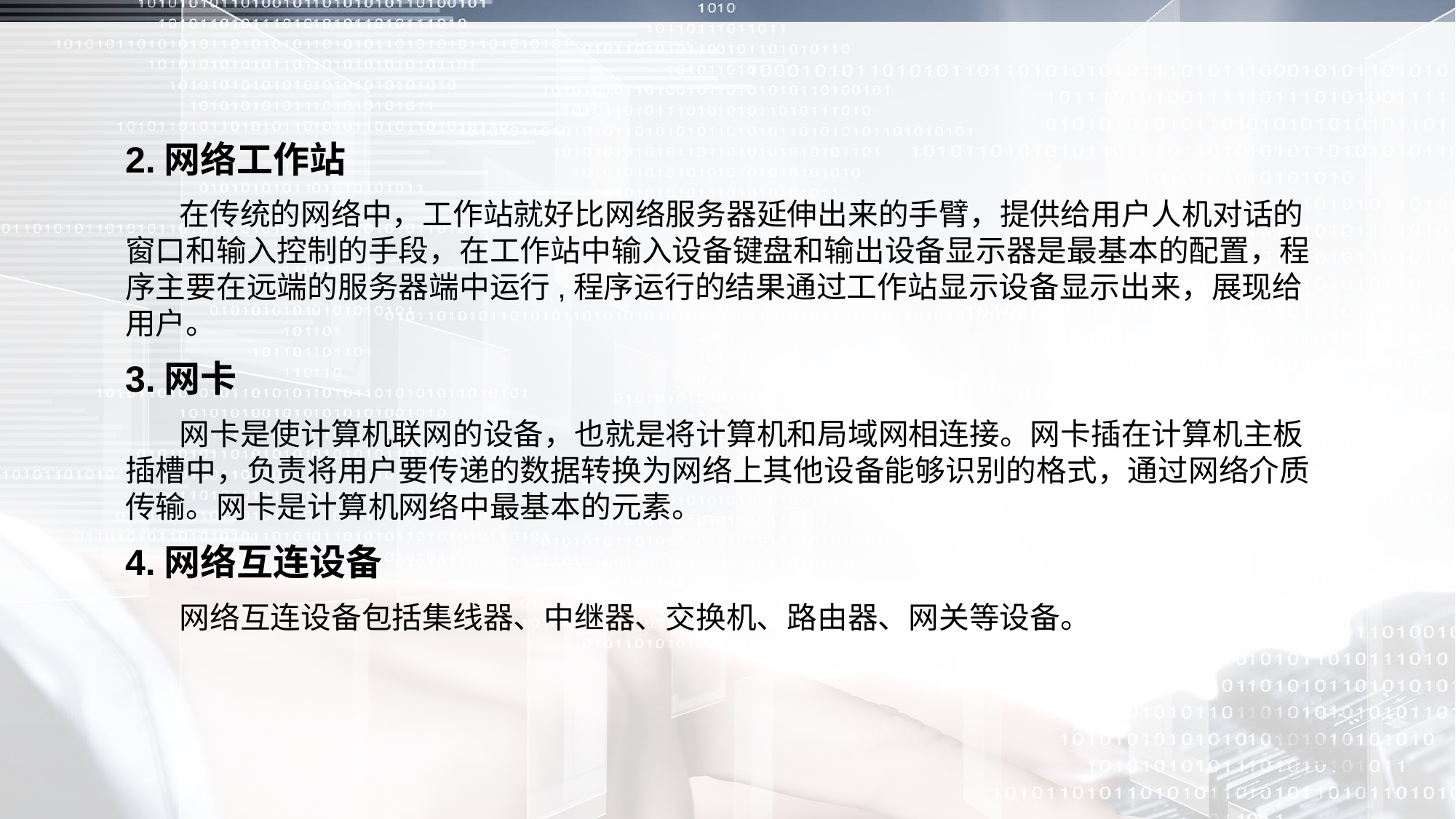

2.网络工作站
       在传统的网络中，工作站就好比网络服务器延伸出来的手臂，提供给用户人机对话的窗口和输入控制的手段，在工作站中输入设备键盘和输出设备显示器是最基本的配置，程序主要在远端的服务器端中运行,程序运行的结果通过工作站显示设备显示出来，展现给用户。
3.网卡
       网卡是使计算机联网的设备，也就是将计算机和局域网相连接。网卡插在计算机主板插槽中，负责将用户要传递的数据转换为网络上其他设备能够识别的格式，通过网络介质传输。网卡是计算机网络中最基本的元素。
4.网络互连设备
       网络互连设备包括集线器、中继器、交换机、路由器、网关等设备。